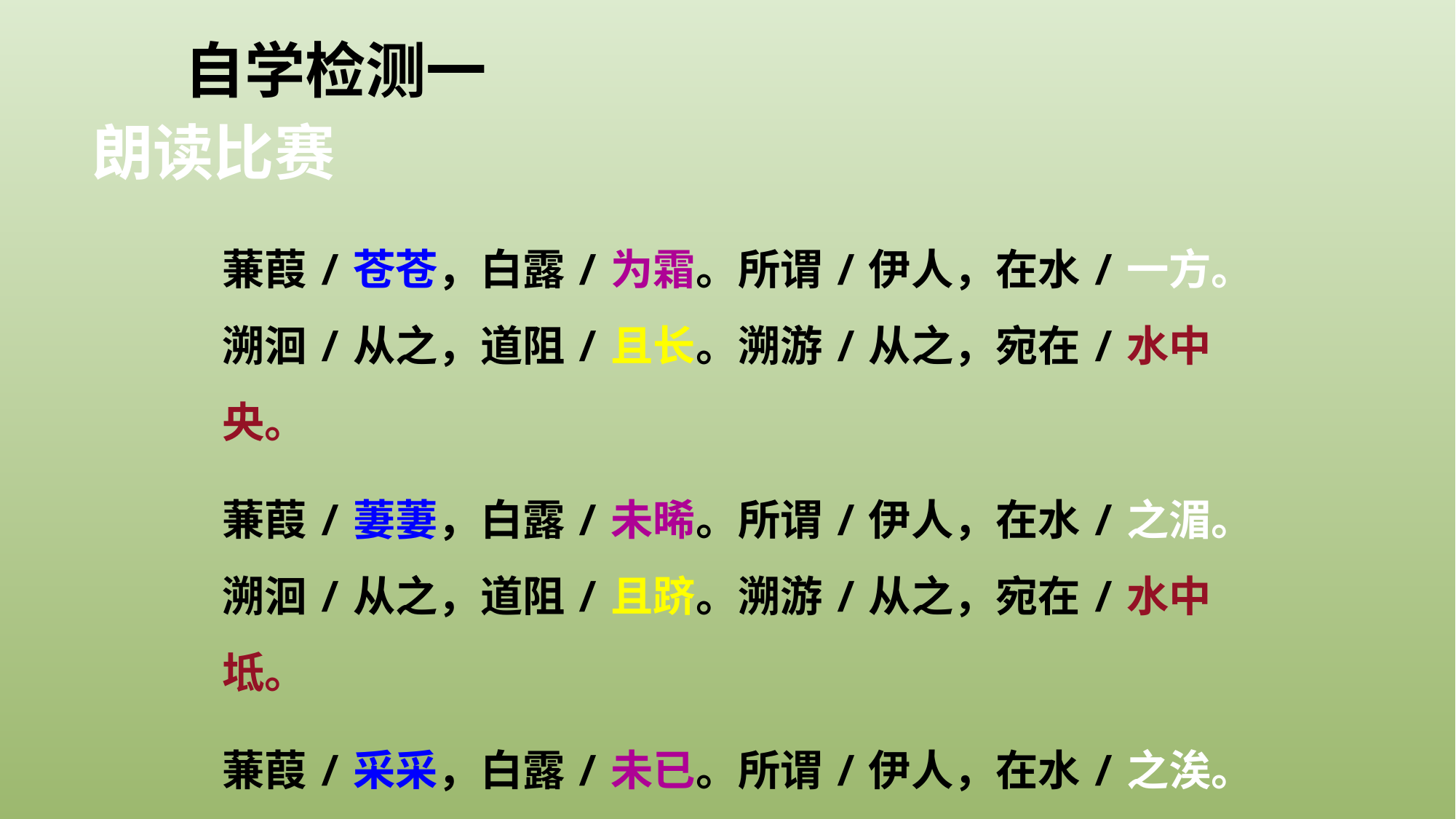

自学检测一
朗读比赛

蒹葭/苍苍，白露/为霜。所谓/伊人，在水/一方。
溯洄/从之，道阻/且长。溯游/从之，宛在/水中央。
蒹葭/萋萋，白露/未晞。所谓/伊人，在水/之湄。
溯洄/从之，道阻/且跻。溯游/从之，宛在/水中坻。
蒹葭/采采，白露/未已。所谓/伊人，在水/之涘。
溯洄/从之，道阻/且右。溯游/从之，宛在/水中沚。